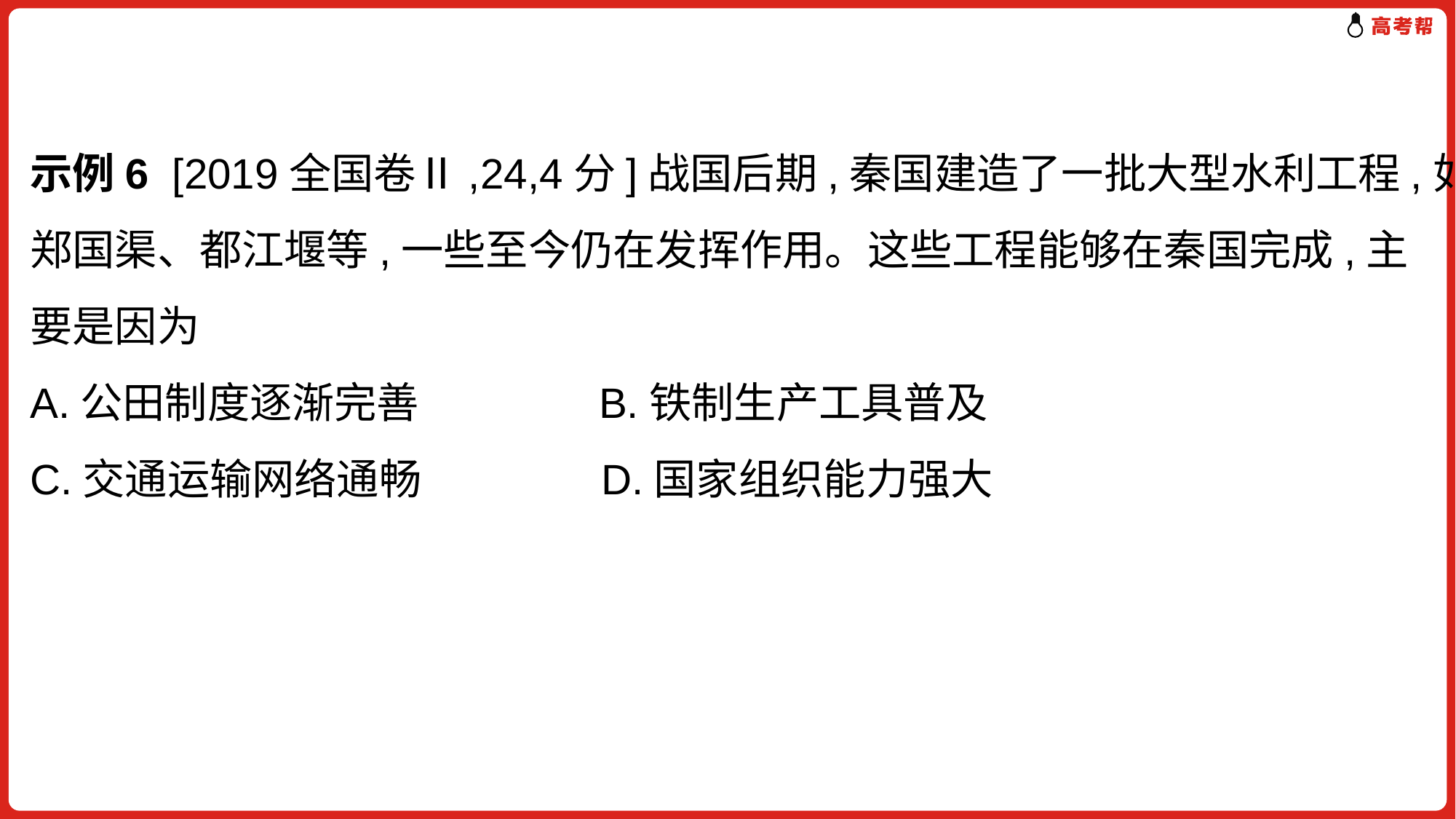

示例6  [2019全国卷Ⅱ,24,4分]战国后期,秦国建造了一批大型水利工程,如
郑国渠、都江堰等,一些至今仍在发挥作用。这些工程能够在秦国完成,主
要是因为
A.公田制度逐渐完善　　　　B.铁制生产工具普及
C.交通运输网络通畅　　　　D.国家组织能力强大